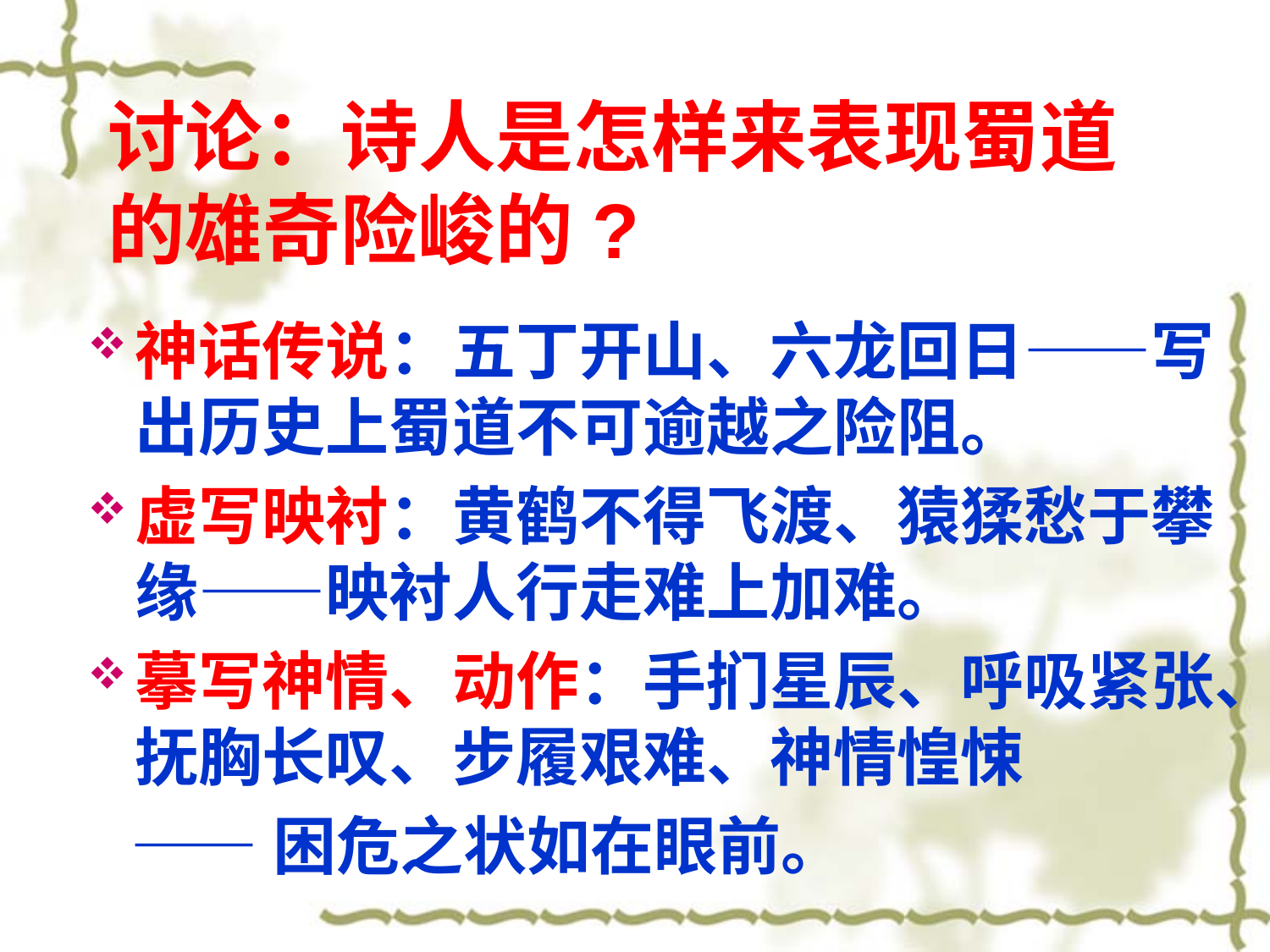

# 讨论：诗人是怎样来表现蜀道的雄奇险峻的?
神话传说：五丁开山、六龙回日——写出历史上蜀道不可逾越之险阻。
虚写映衬：黄鹤不得飞渡、猿猱愁于攀缘——映衬人行走难上加难。
摹写神情、动作：手扪星辰、呼吸紧张、抚胸长叹、步履艰难、神情惶悚
   ——困危之状如在眼前。